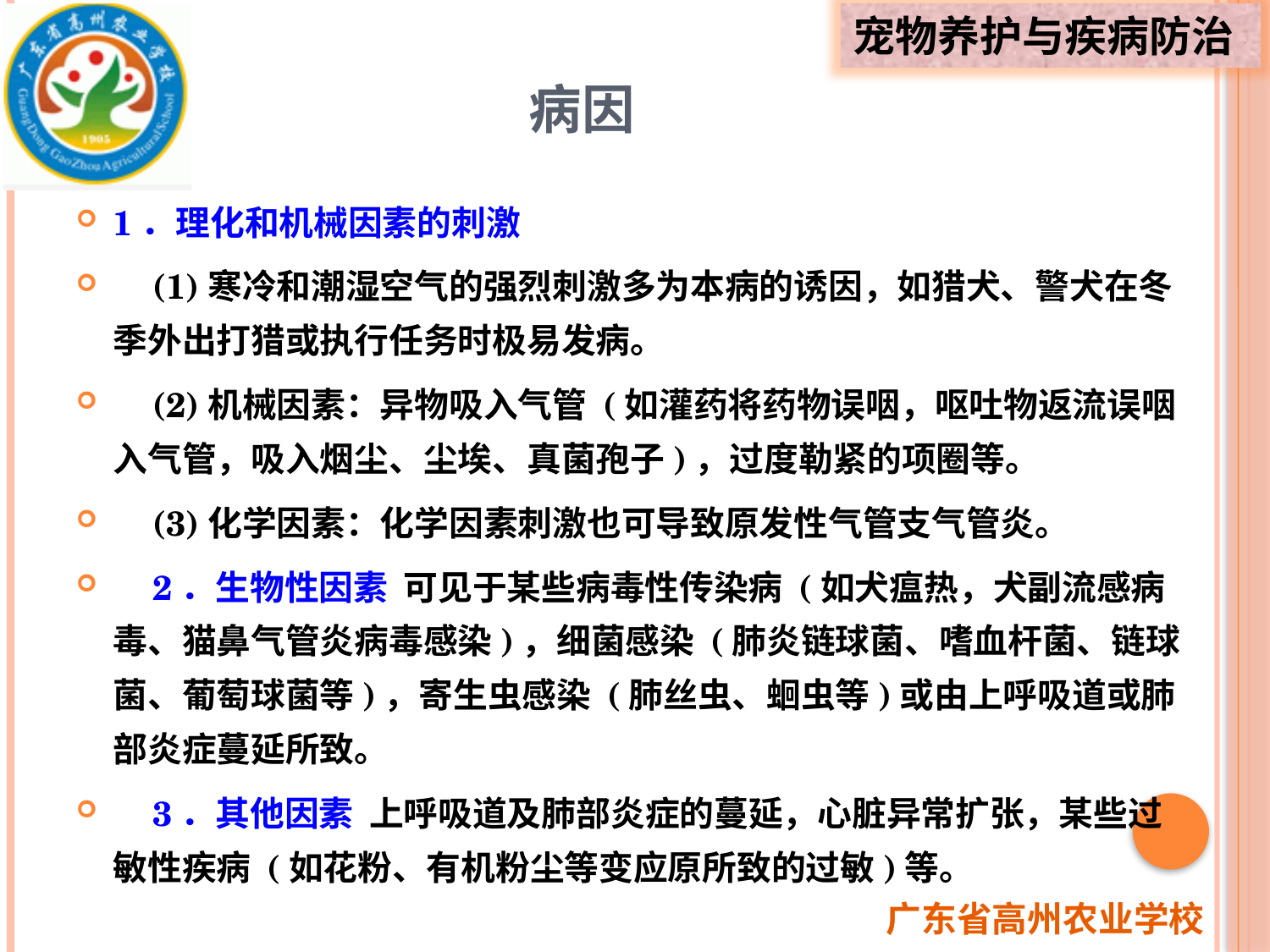

# 病因
1．理化和机械因素的刺激
    (1)寒冷和潮湿空气的强烈刺激多为本病的诱因，如猎犬、警犬在冬季外出打猎或执行任务时极易发病。
    (2)机械因素：异物吸入气管 (如灌药将药物误咽，呕吐物返流误咽入气管，吸入烟尘、尘埃、真菌孢子)，过度勒紧的项圈等。
    (3)化学因素：化学因素刺激也可导致原发性气管支气管炎。
    2．生物性因素  可见于某些病毒性传染病 (如犬瘟热，犬副流感病毒、猫鼻气管炎病毒感染)，细菌感染 (肺炎链球菌、嗜血杆菌、链球菌、葡萄球菌等)，寄生虫感染 (肺丝虫、蛔虫等)或由上呼吸道或肺部炎症蔓延所致。
    3．其他因素  上呼吸道及肺部炎症的蔓延，心脏异常扩张，某些过敏性疾病 (如花粉、有机粉尘等变应原所致的过敏)等。